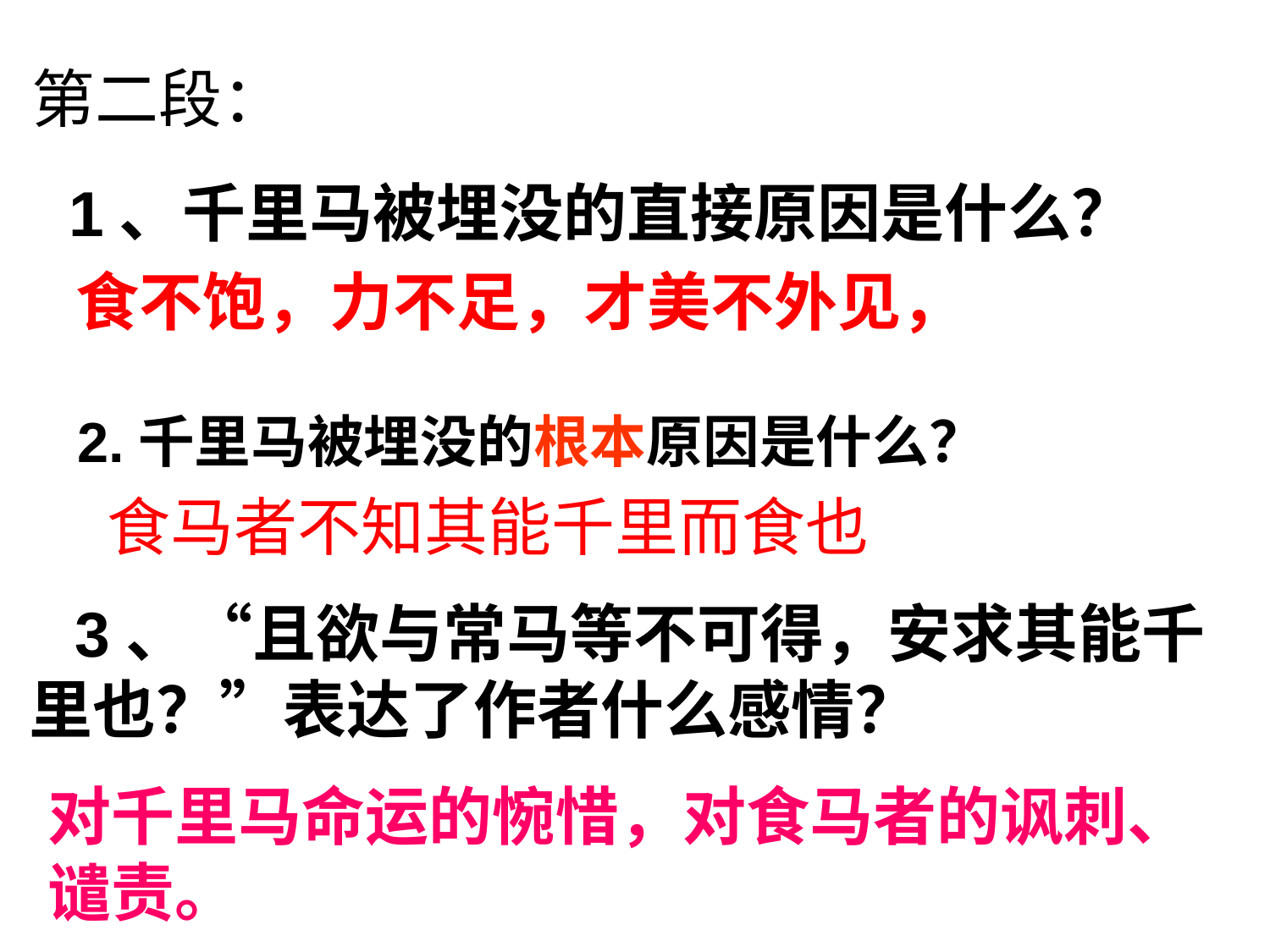

#
第二段：
1、千里马被埋没的直接原因是什么？

食不饱，力不足，才美不外见，
2.千里马被埋没的根本原因是什么？
食马者不知其能千里而食也
   3、“且欲与常马等不可得，安求其能千里也？”表达了作者什么感情？
对千里马命运的惋惜，对食马者的讽刺、
谴责。